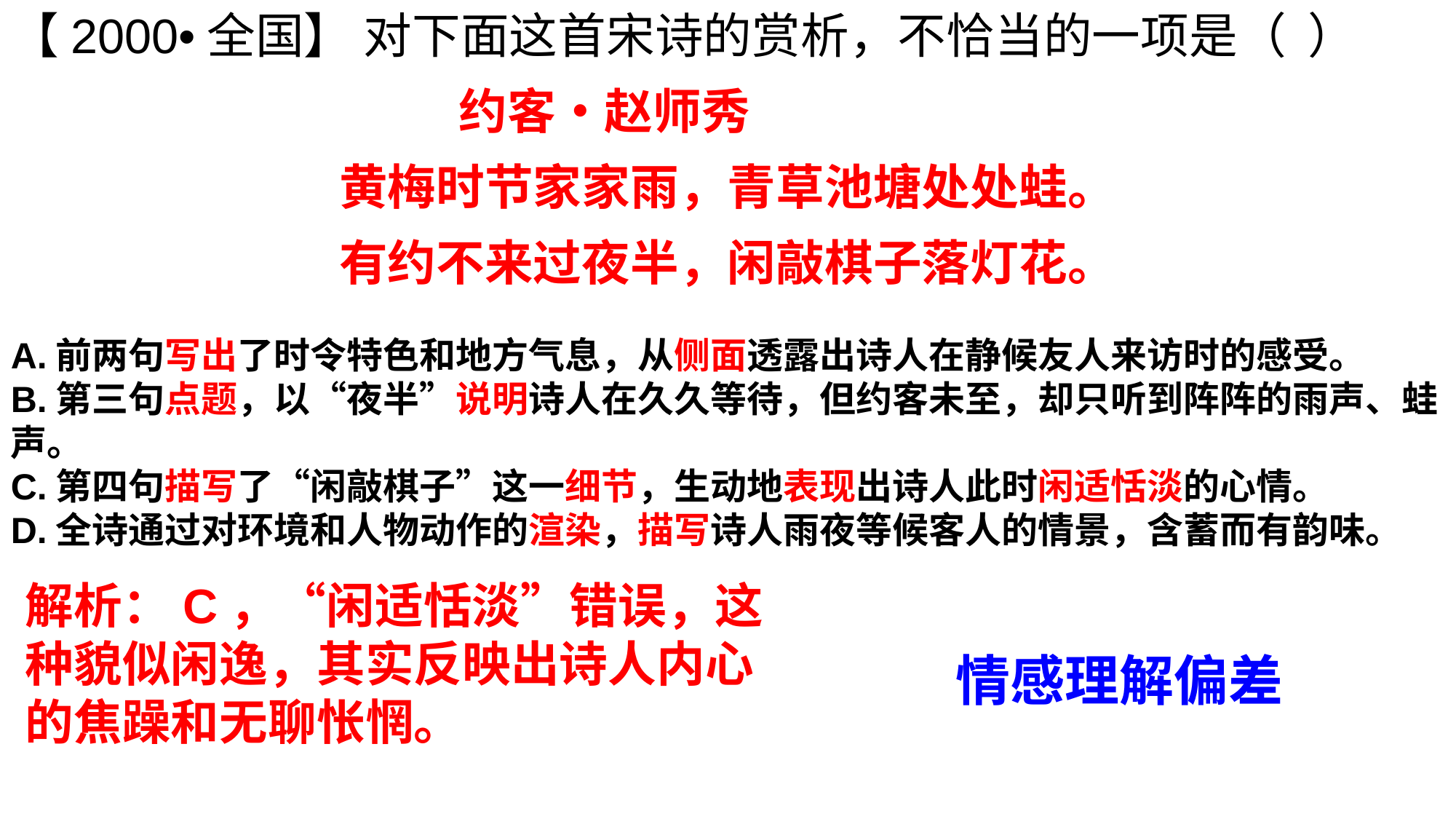

【2000•全国】 对下面这首宋诗的赏析，不恰当的一项是（  ）
                                        约客•赵师秀
黄梅时节家家雨，青草池塘处处蛙。
有约不来过夜半，闲敲棋子落灯花。

A.前两句写出了时令特色和地方气息，从侧面透露出诗人在静候友人来访时的感受。
B.第三句点题，以“夜半”说明诗人在久久等待，但约客未至，却只听到阵阵的雨声、蛙声。
C.第四句描写了“闲敲棋子”这一细节，生动地表现出诗人此时闲适恬淡的心情。
D.全诗通过对环境和人物动作的渲染，描写诗人雨夜等候客人的情景，含蓄而有韵味。
解析：C，“闲适恬淡”错误，这种貌似闲逸，其实反映出诗人内心的焦躁和无聊怅惘。

情感理解偏差